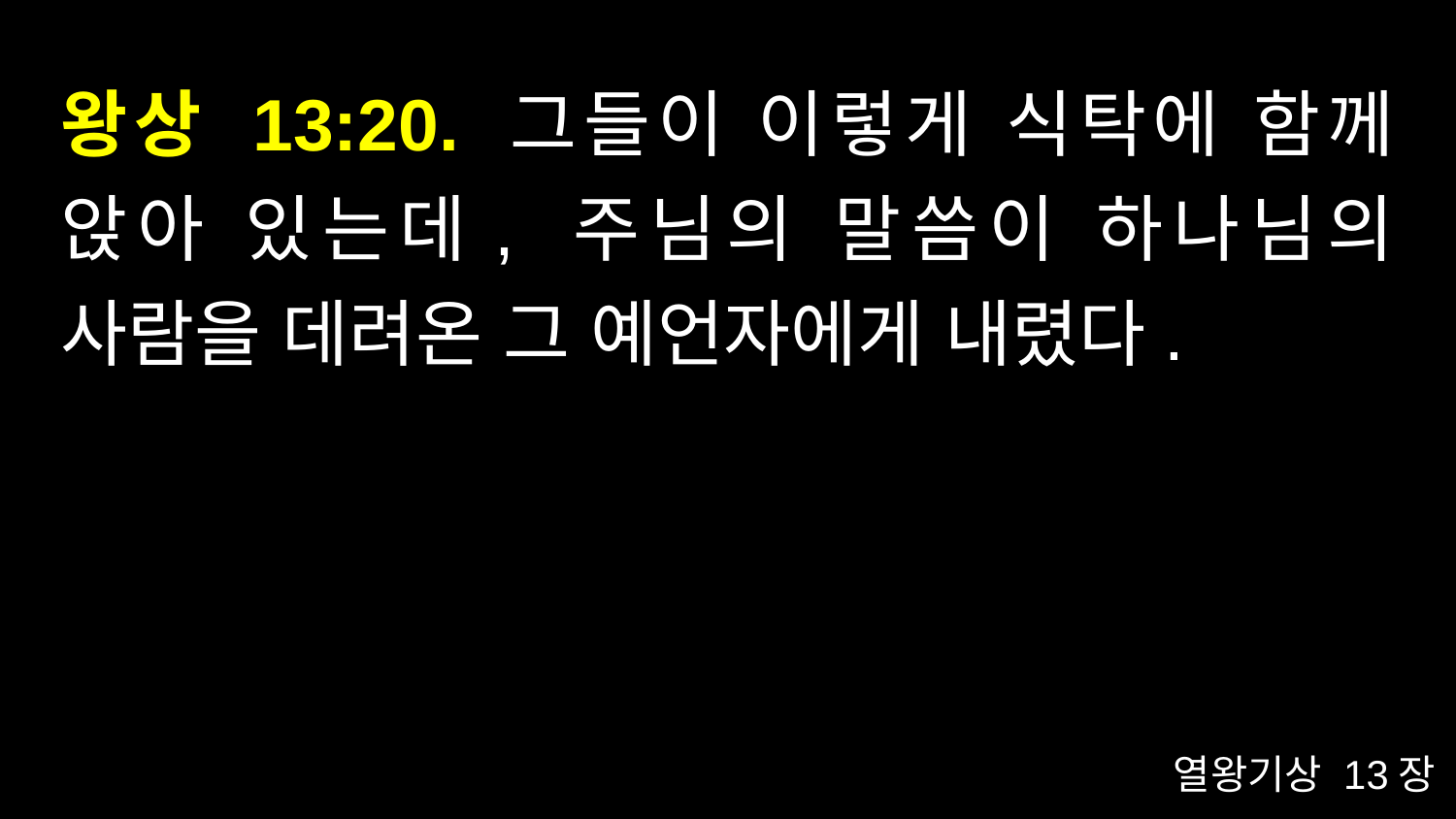

# 왕상 13:20. 그들이 이렇게 식탁에 함께 앉아 있는데, 주님의 말씀이 하나님의 사람을 데려온 그 예언자에게 내렸다.
열왕기상 13장